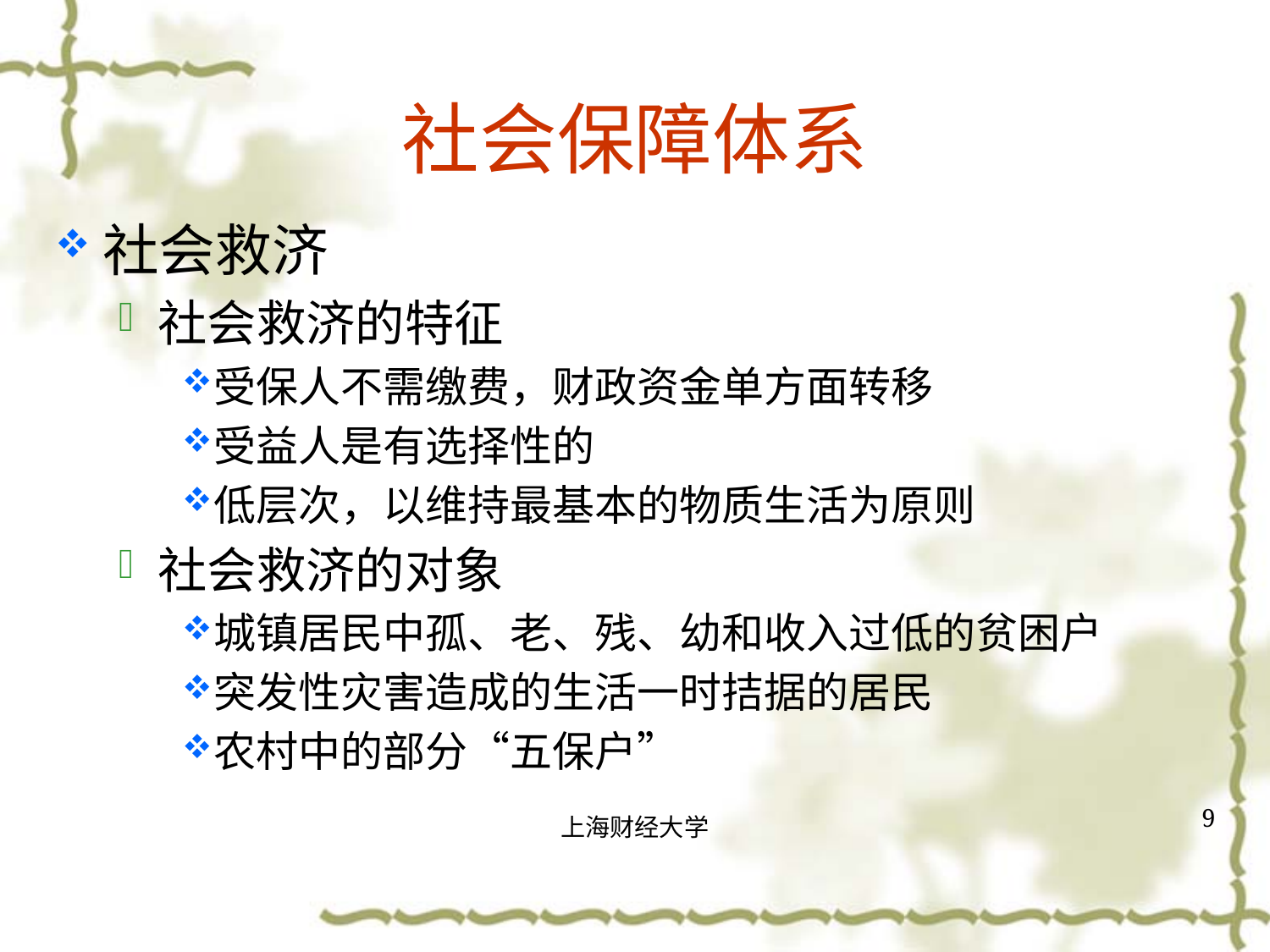

# 社会保障体系
社会救济
社会救济的特征
受保人不需缴费，财政资金单方面转移
受益人是有选择性的
低层次，以维持最基本的物质生活为原则
社会救济的对象
城镇居民中孤、老、残、幼和收入过低的贫困户
突发性灾害造成的生活一时拮据的居民
农村中的部分“五保户”
9
上海财经大学